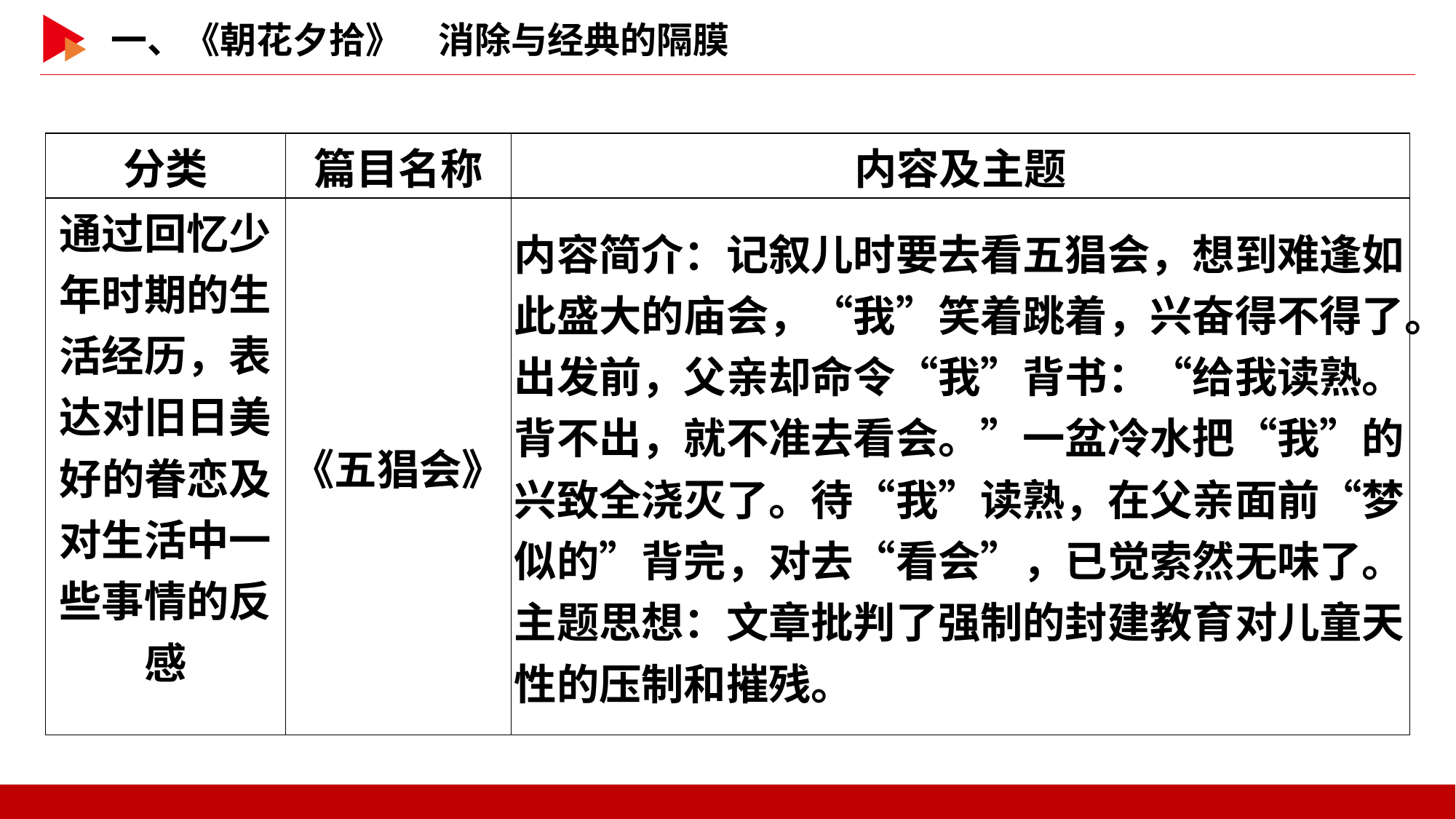

| 分类 | 篇目名称 | 内容及主题 |
| --- | --- | --- |
| 通过回忆少年时期的生活经历，表达对旧日美好的眷恋及对生活中一些事情的反感 | 《五猖会》 | 内容简介：记叙儿时要去看五猖会，想到难逢如此盛大的庙会，“我”笑着跳着，兴奋得不得了。出发前，父亲却命令“我”背书：“给我读熟。背不出，就不准去看会。”一盆冷水把“我”的兴致全浇灭了。待“我”读熟，在父亲面前“梦似的”背完，对去“看会”，已觉索然无味了。 主题思想：文章批判了强制的封建教育对儿童天性的压制和摧残。 |